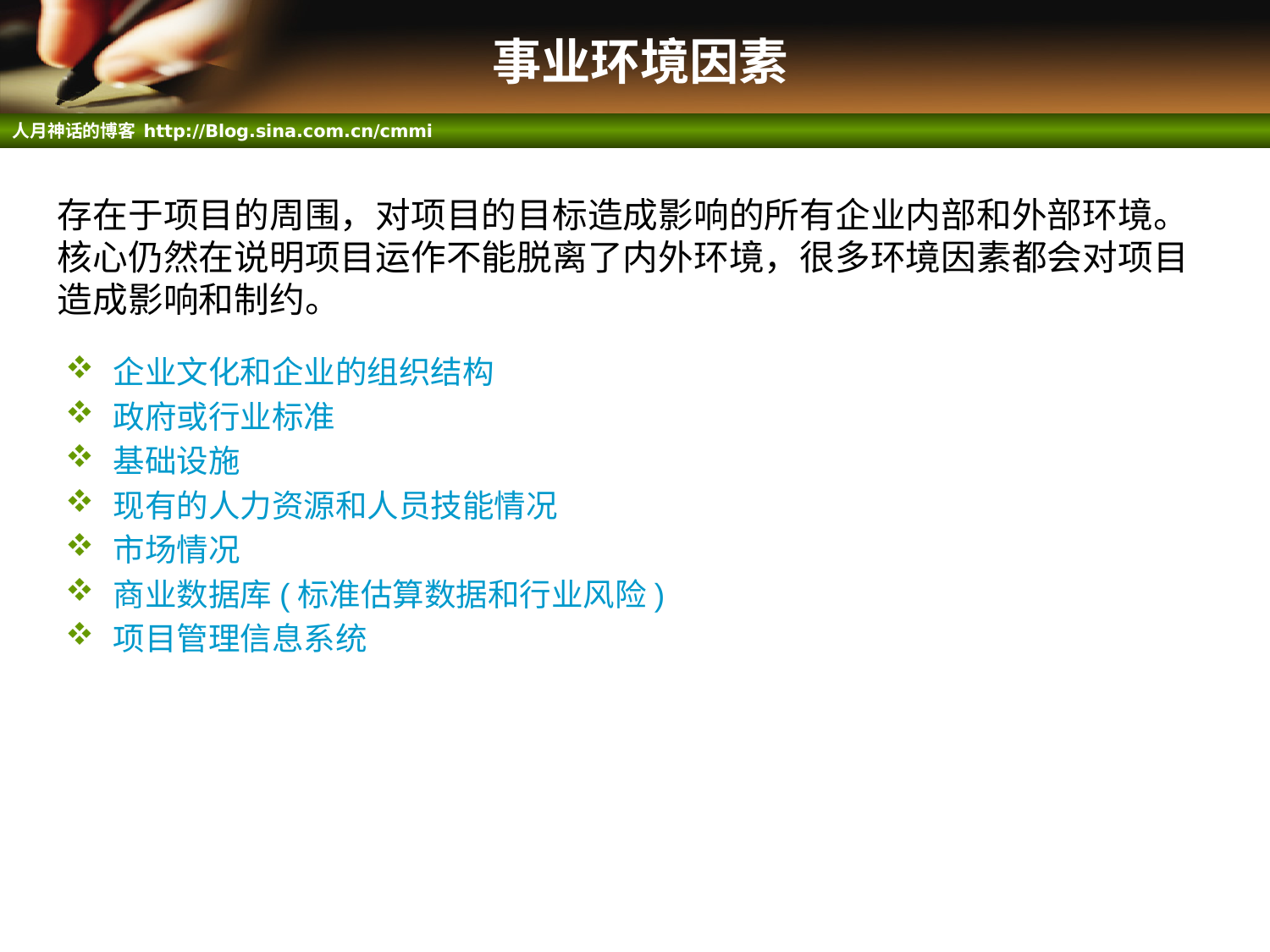

# 事业环境因素
存在于项目的周围，对项目的目标造成影响的所有企业内部和外部环境。核心仍然在说明项目运作不能脱离了内外环境，很多环境因素都会对项目造成影响和制约。
企业文化和企业的组织结构
政府或行业标准
基础设施
现有的人力资源和人员技能情况
市场情况
商业数据库(标准估算数据和行业风险)
项目管理信息系统